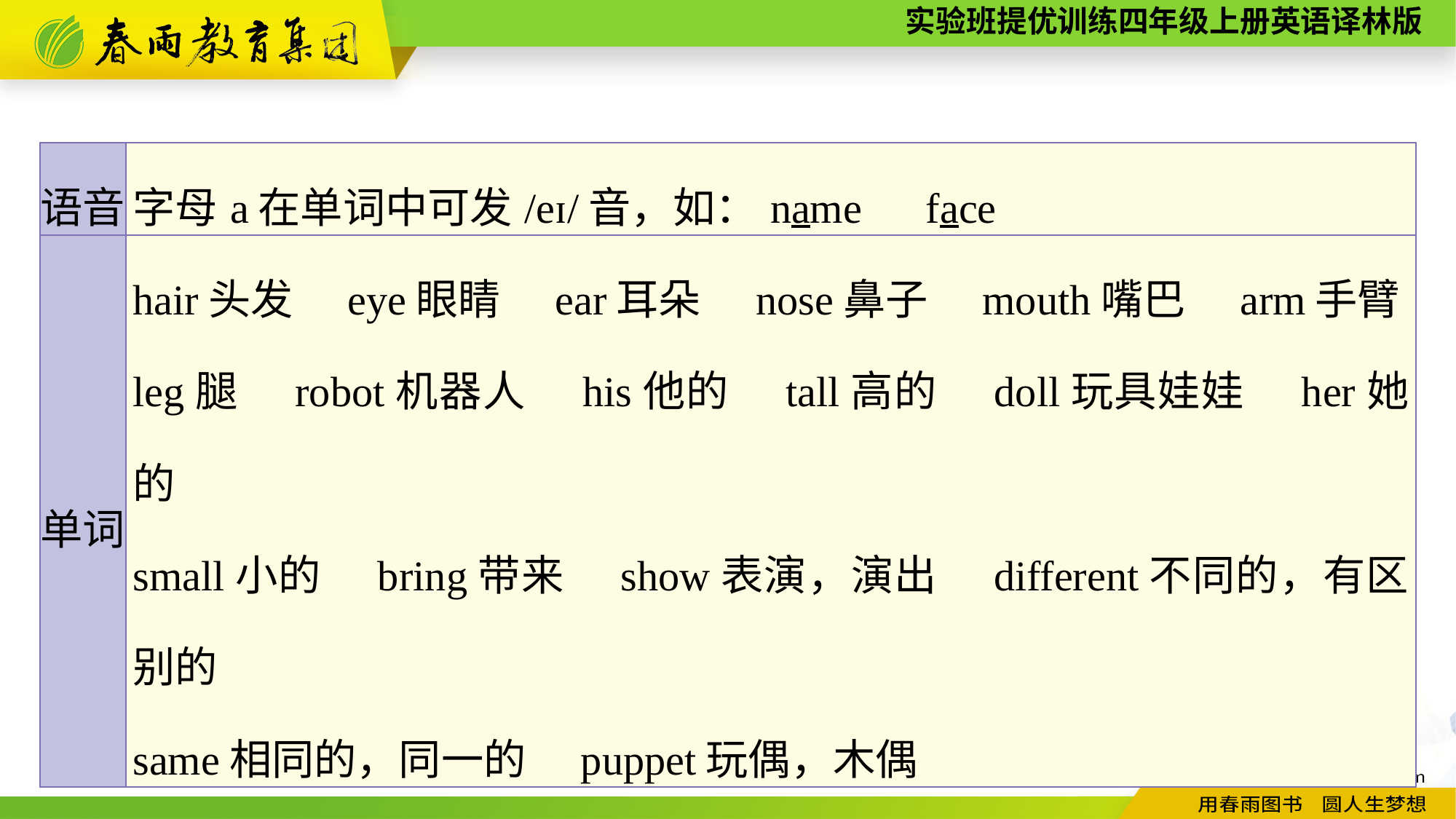

| 语音 | 字母a在单词中可发/eɪ/音，如：name　face |
| --- | --- |
| 单词 | hair头发　eye眼睛　ear耳朵　nose鼻子　mouth嘴巴　arm手臂 leg腿　robot机器人　his他的　tall高的　doll玩具娃娃　her她的　 small小的　bring带来　show表演，演出　different不同的，有区别的　 same相同的，同一的　puppet玩偶，木偶 |